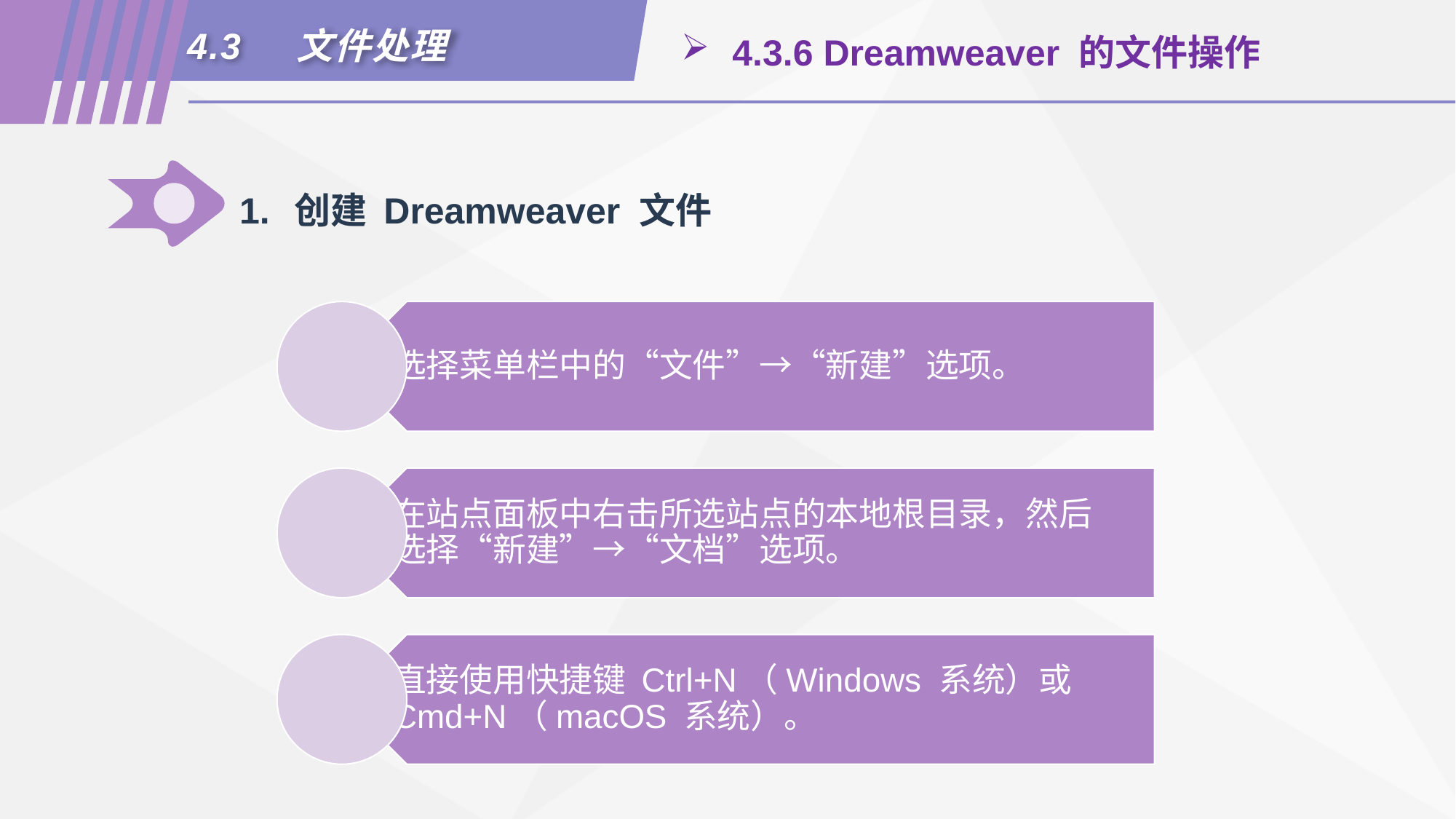

4.3	文件处理
 4.3.6 Dreamweaver 的文件操作

1.	创建 Dreamweaver 文件
选择菜单栏中的“文件”→“新建”选项。
在站点面板中右击所选站点的本地根目录，然后选择“新建”→“文档”选项。
直接使用快捷键 Ctrl+N（Windows 系统）或 Cmd+N（macOS 系统）。